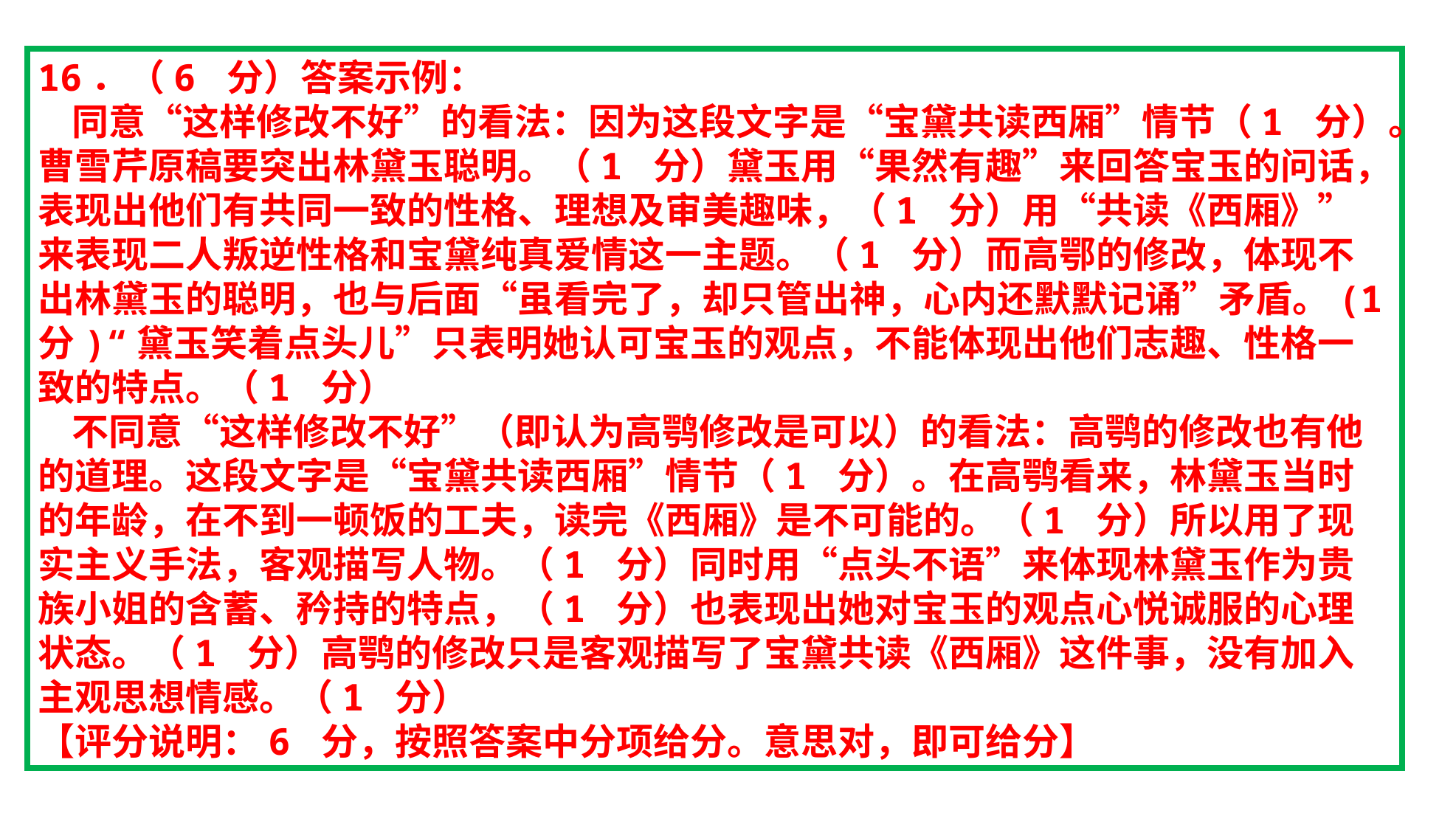

16．（6 分）答案示例：
   同意“这样修改不好”的看法：因为这段文字是“宝黛共读西厢”情节（1 分）。曹雪芹原稿要突出林黛玉聪明。（1 分）黛玉用“果然有趣”来回答宝玉的问话，表现出他们有共同一致的性格、理想及审美趣味，（1 分）用“共读《西厢》”来表现二人叛逆性格和宝黛纯真爱情这一主题。（1 分）而高鄂的修改，体现不出林黛玉的聪明，也与后面“虽看完了，却只管出神，心内还默默记诵”矛盾。(1 分)“黛玉笑着点头儿”只表明她认可宝玉的观点，不能体现出他们志趣、性格一致的特点。（1 分）
   不同意“这样修改不好”（即认为高鹗修改是可以）的看法：高鹗的修改也有他的道理。这段文字是“宝黛共读西厢”情节（1 分）。在高鹗看来，林黛玉当时的年龄，在不到一顿饭的工夫，读完《西厢》是不可能的。（1 分）所以用了现实主义手法，客观描写人物。（1 分）同时用“点头不语”来体现林黛玉作为贵族小姐的含蓄、矜持的特点，（1 分）也表现出她对宝玉的观点心悦诚服的心理状态。（1 分）高鹗的修改只是客观描写了宝黛共读《西厢》这件事，没有加入主观思想情感。（1 分）
【评分说明：6 分，按照答案中分项给分。意思对，即可给分】